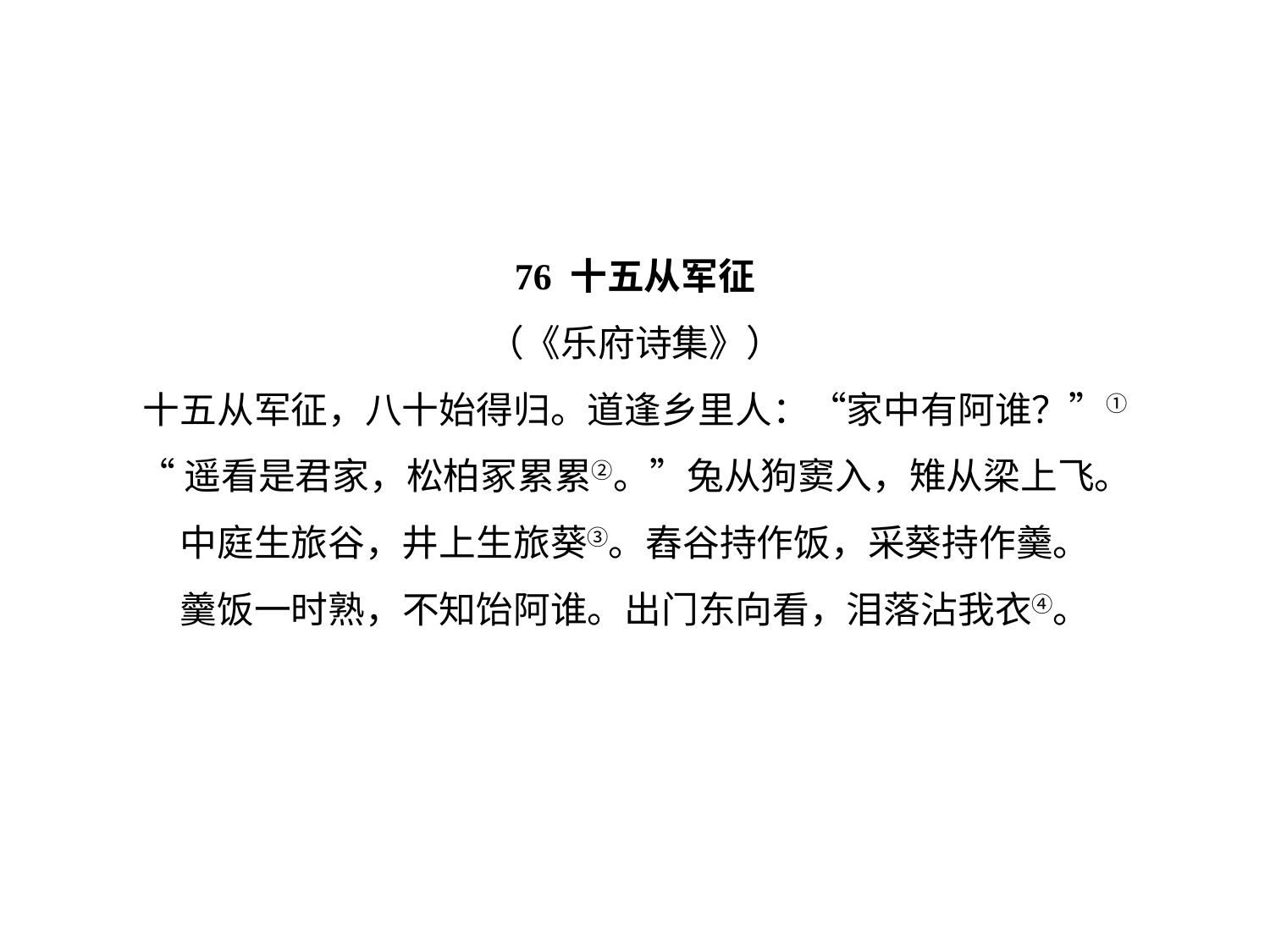

76 十五从军征
（《乐府诗集》）
十五从军征，八十始得归。道逢乡里人：“家中有阿谁？”①
“遥看是君家，松柏冢累累②。”兔从狗窦入，雉从梁上飞。
中庭生旅谷，井上生旅葵③。舂谷持作饭，采葵持作羹。
羹饭一时熟，不知饴阿谁。出门东向看，泪落沾我衣④。